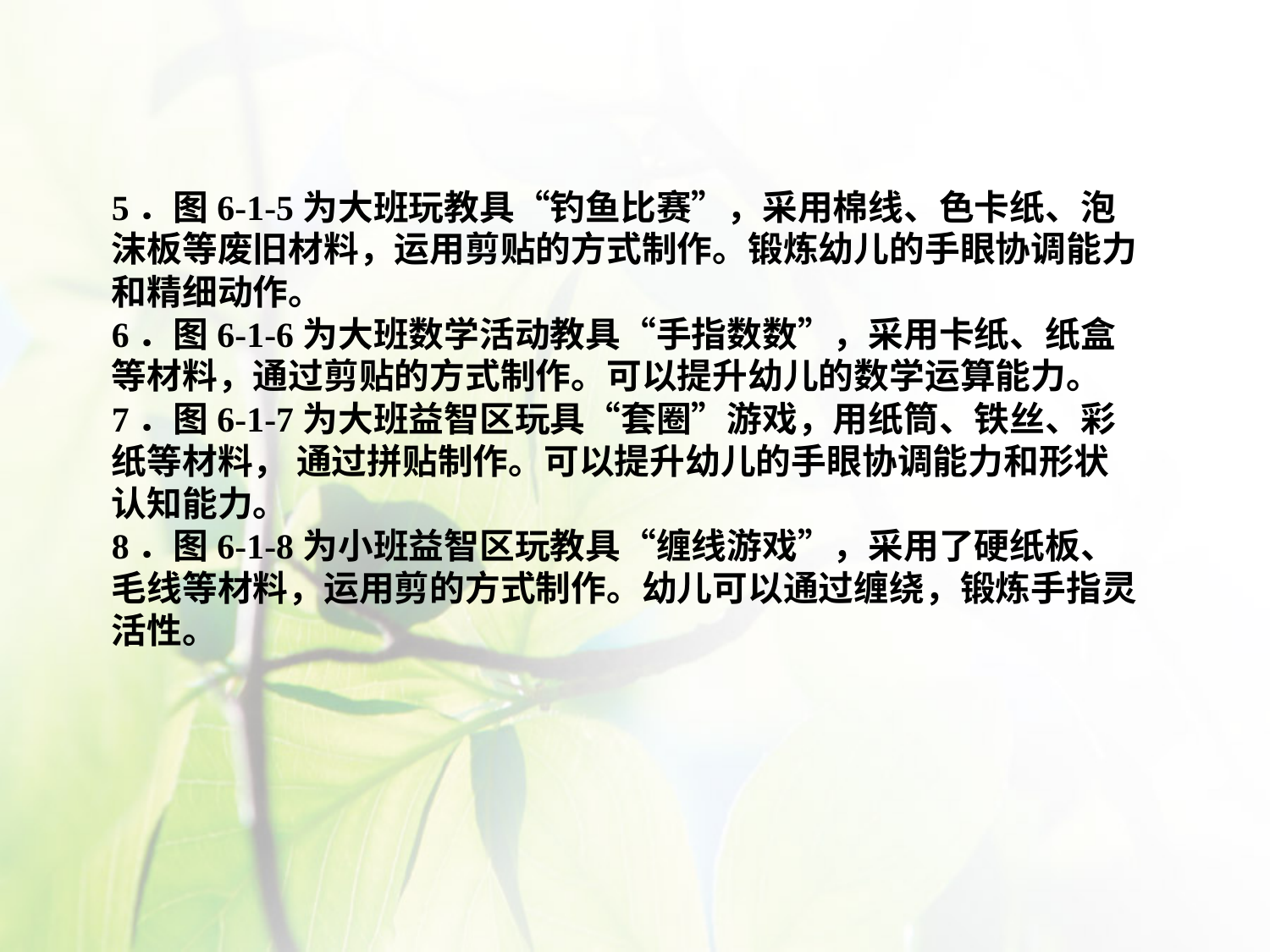

5．图6-1-5为大班玩教具“钓鱼比赛”，采用棉线、色卡纸、泡沫板等废旧材料，运用剪贴的方式制作。锻炼幼儿的手眼协调能力和精细动作。
6．图6-1-6为大班数学活动教具“手指数数”，采用卡纸、纸盒等材料，通过剪贴的方式制作。可以提升幼儿的数学运算能力。
7．图6-1-7为大班益智区玩具“套圈”游戏，用纸筒、铁丝、彩纸等材料， 通过拼贴制作。可以提升幼儿的手眼协调能力和形状认知能力。
8．图6-1-8为小班益智区玩教具“缠线游戏”，采用了硬纸板、毛线等材料，运用剪的方式制作。幼儿可以通过缠绕，锻炼手指灵活性。